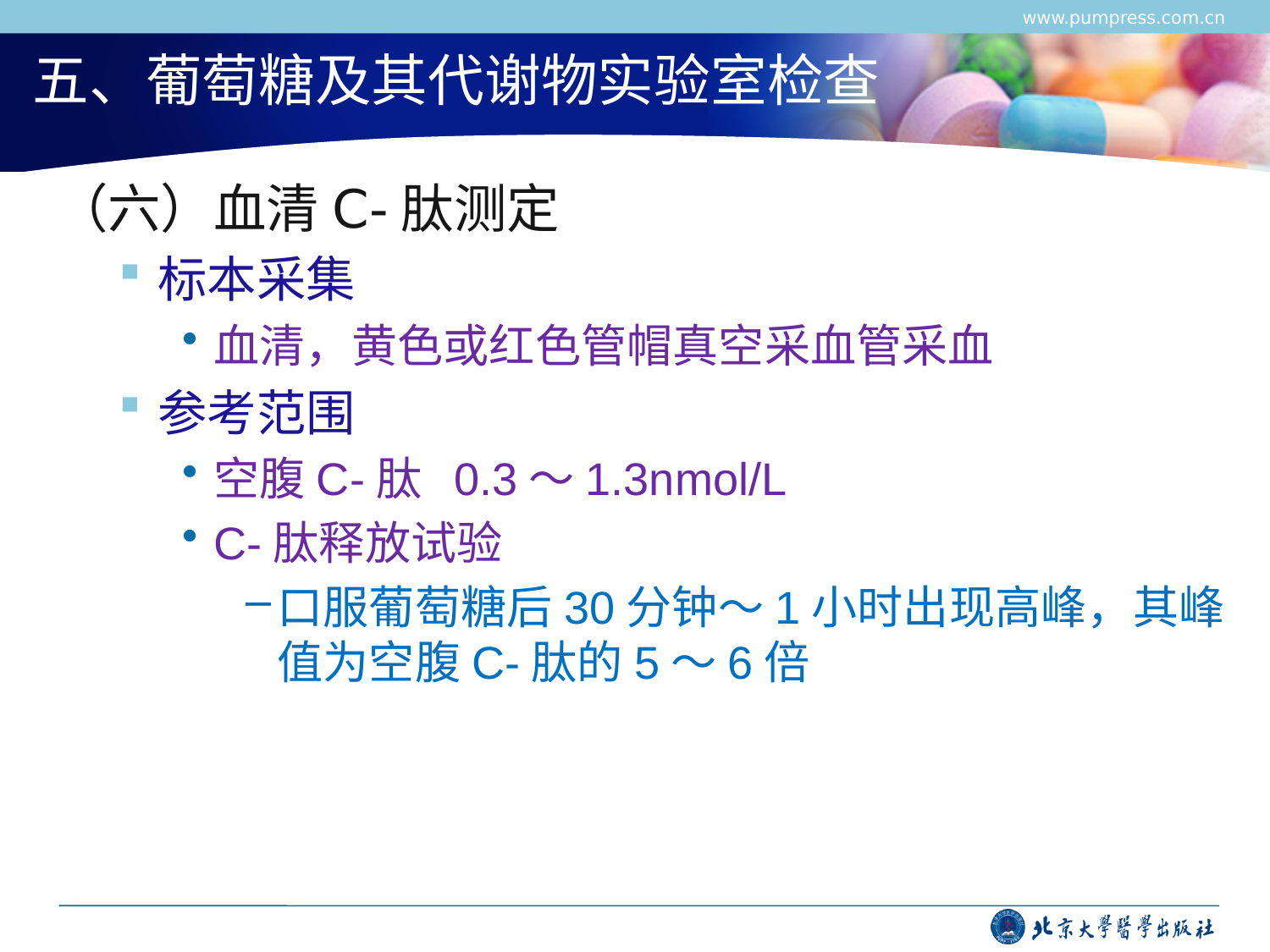

www.pumpress.com.cn
# 五、葡萄糖及其代谢物实验室检查
（六）血清C-肽测定
标本采集
血清，黄色或红色管帽真空采血管采血
参考范围
空腹C-肽  0.3～1.3nmol/L
C-肽释放试验
口服葡萄糖后30分钟～1小时出现高峰，其峰值为空腹C-肽的5～6倍